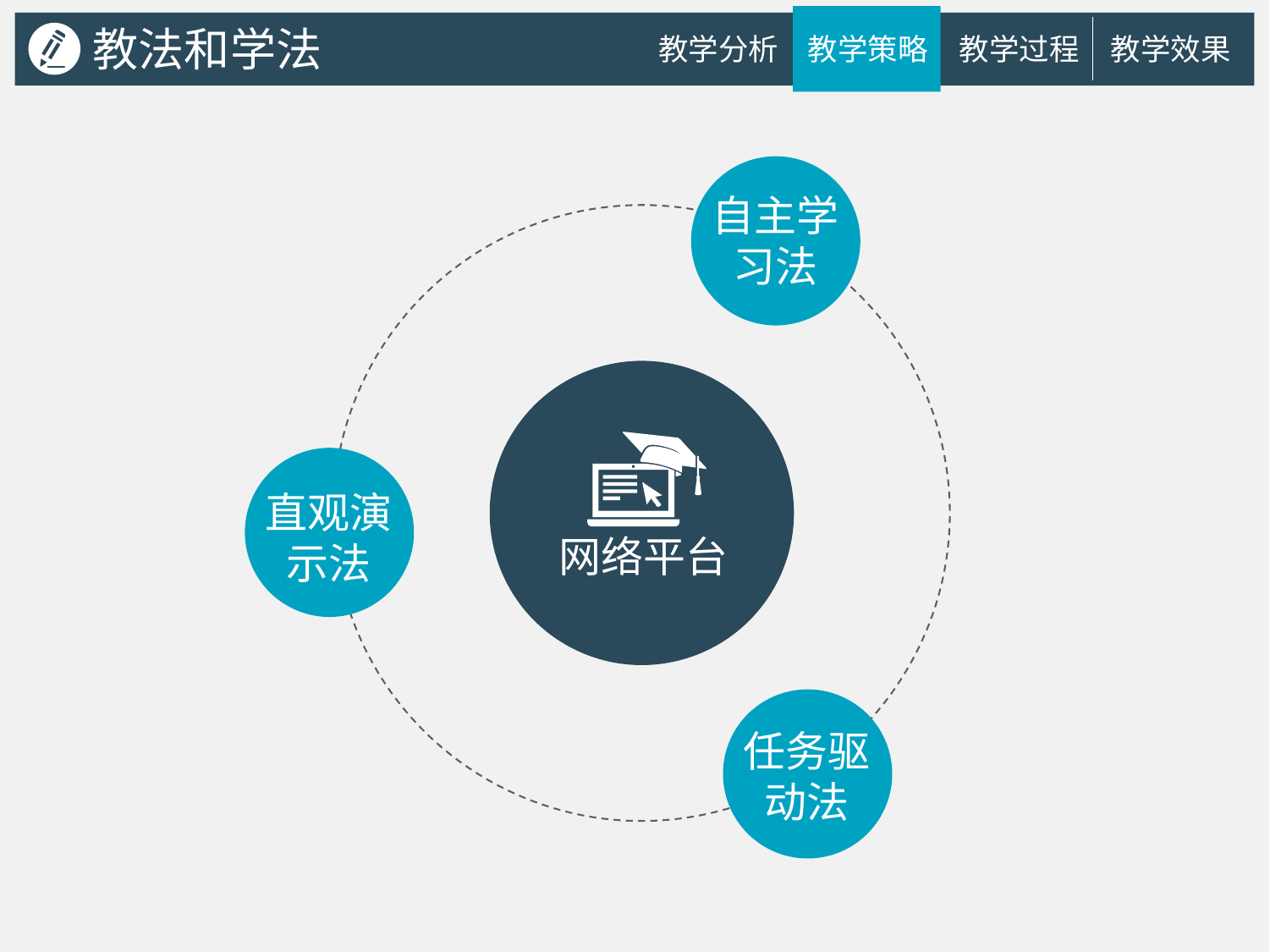

教法和学法

教学分析
教学策略
教学过程
教学效果

自主学习法

直观演示法
网络平台

任务驱动法